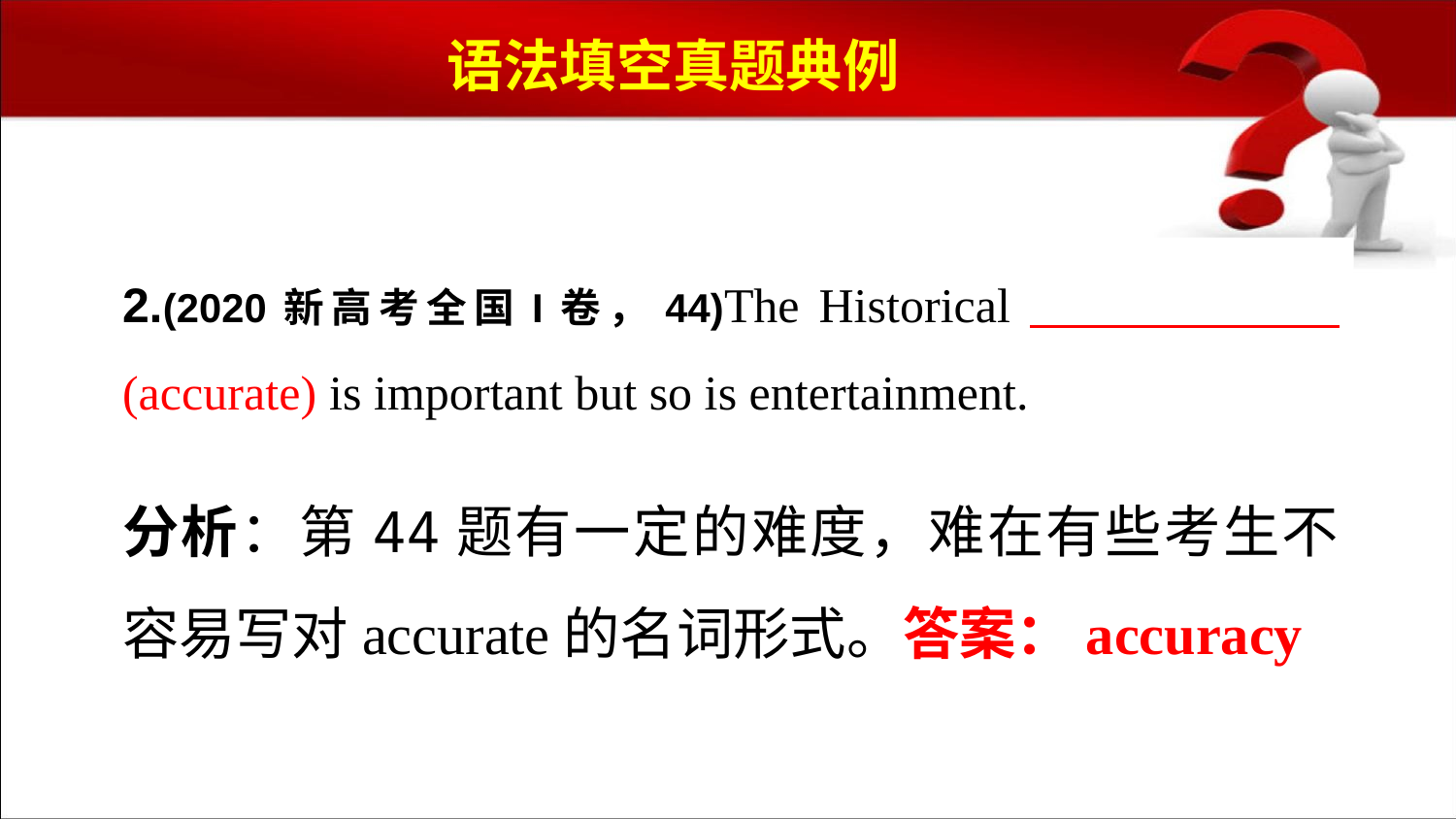

语法填空真题典例
2.(2020新高考全国I卷，44)The Historical                  (accurate) is important but so is entertainment.
分析：第44题有一定的难度，难在有些考生不容易写对accurate的名词形式。答案：accuracy